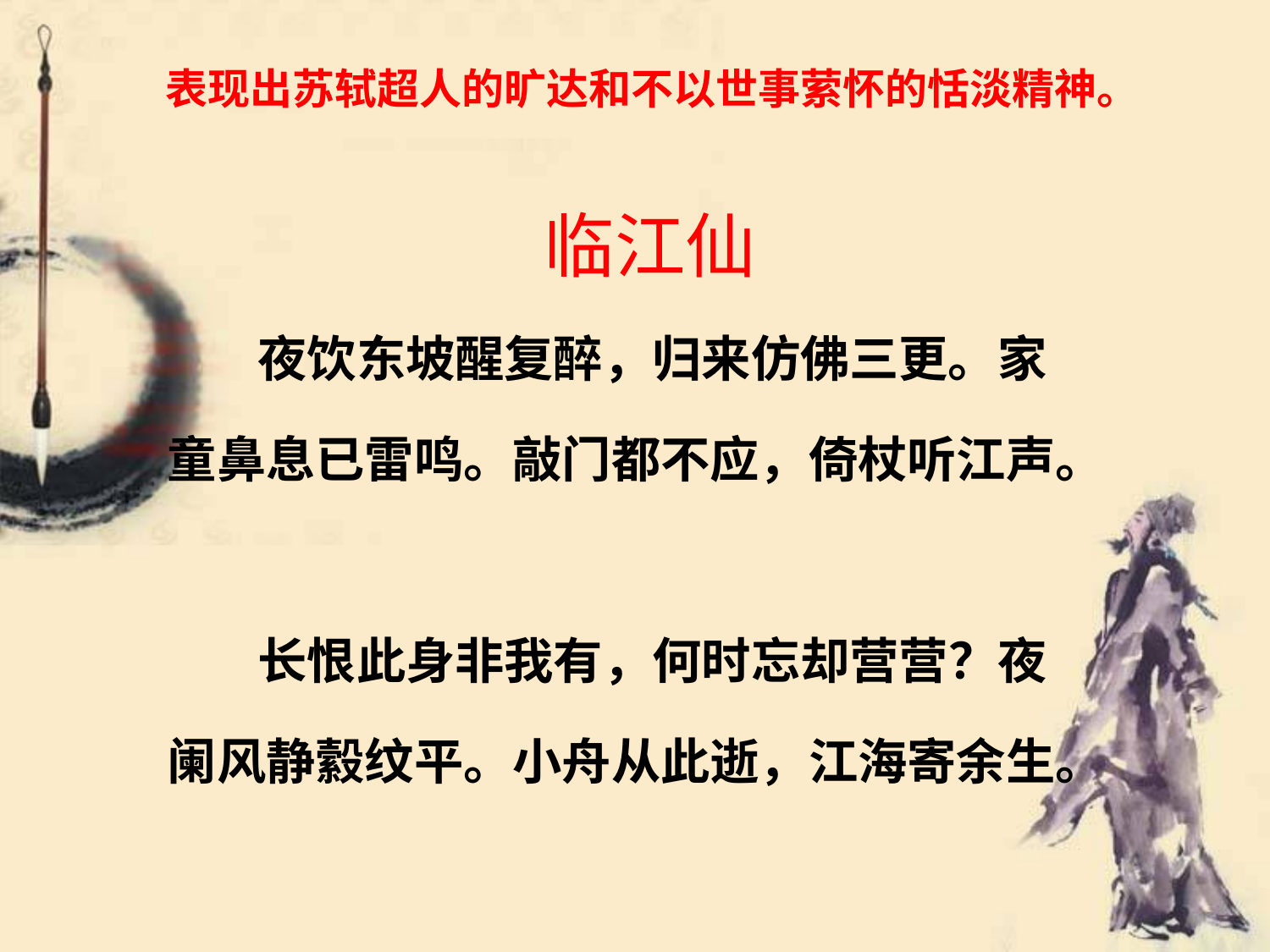

表现出苏轼超人的旷达和不以世事萦怀的恬淡精神。
临江仙
       夜饮东坡醒复醉，归来仿佛三更。家
童鼻息已雷鸣。敲门都不应，倚杖听江声。
       长恨此身非我有，何时忘却营营？夜
阑风静縠纹平。小舟从此逝，江海寄余生。